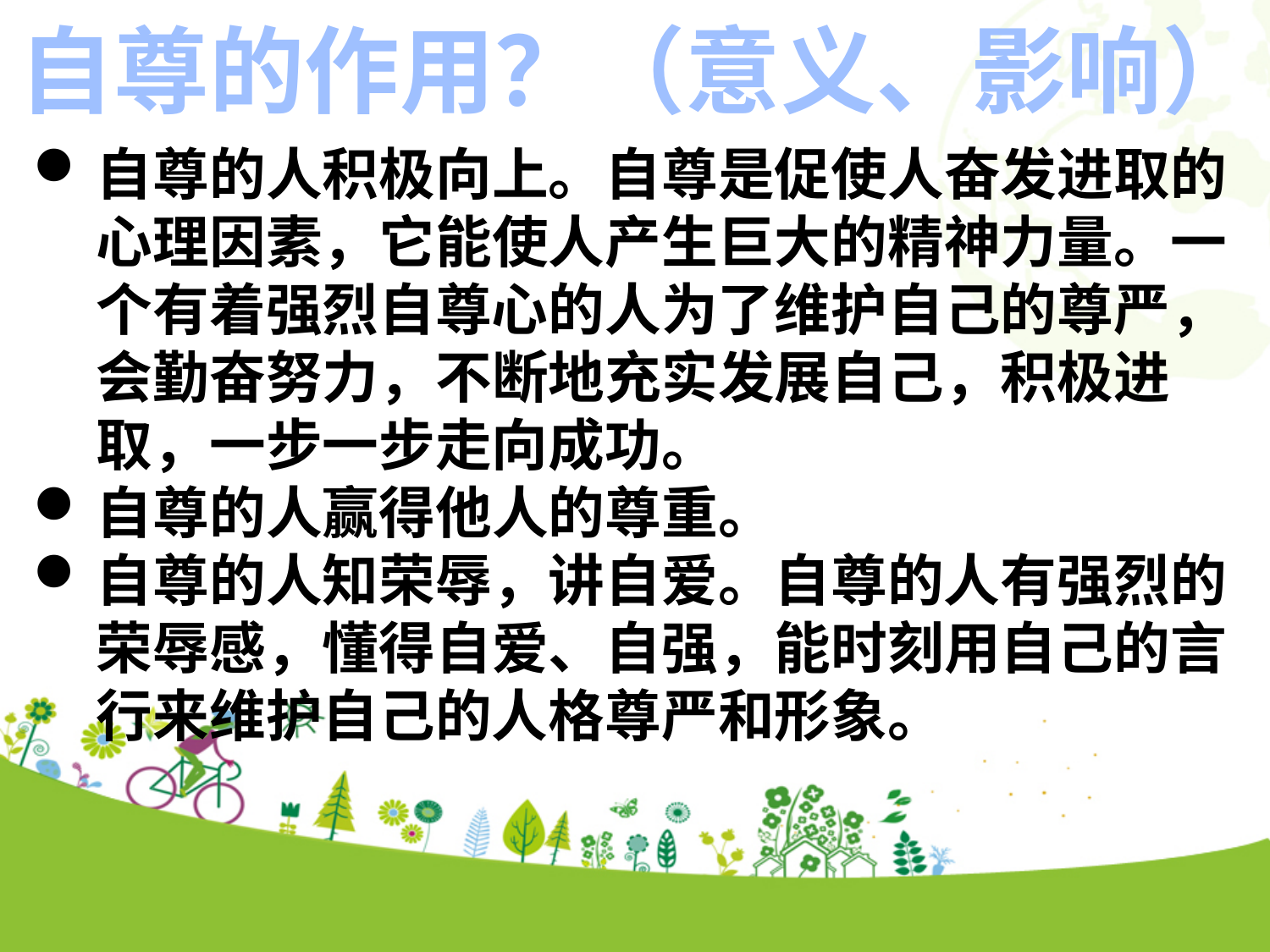

自尊的作用？（意义、影响）
自尊的人积极向上。自尊是促使人奋发进取的心理因素，它能使人产生巨大的精神力量。一个有着强烈自尊心的人为了维护自己的尊严，会勤奋努力，不断地充实发展自己，积极进取，一步一步走向成功。
自尊的人赢得他人的尊重。
自尊的人知荣辱，讲自爱。自尊的人有强烈的荣辱感，懂得自爱、自强，能时刻用自己的言行来维护自己的人格尊严和形象。

点击添加文本
点击添加文本
点击添加文本
点击添加文本